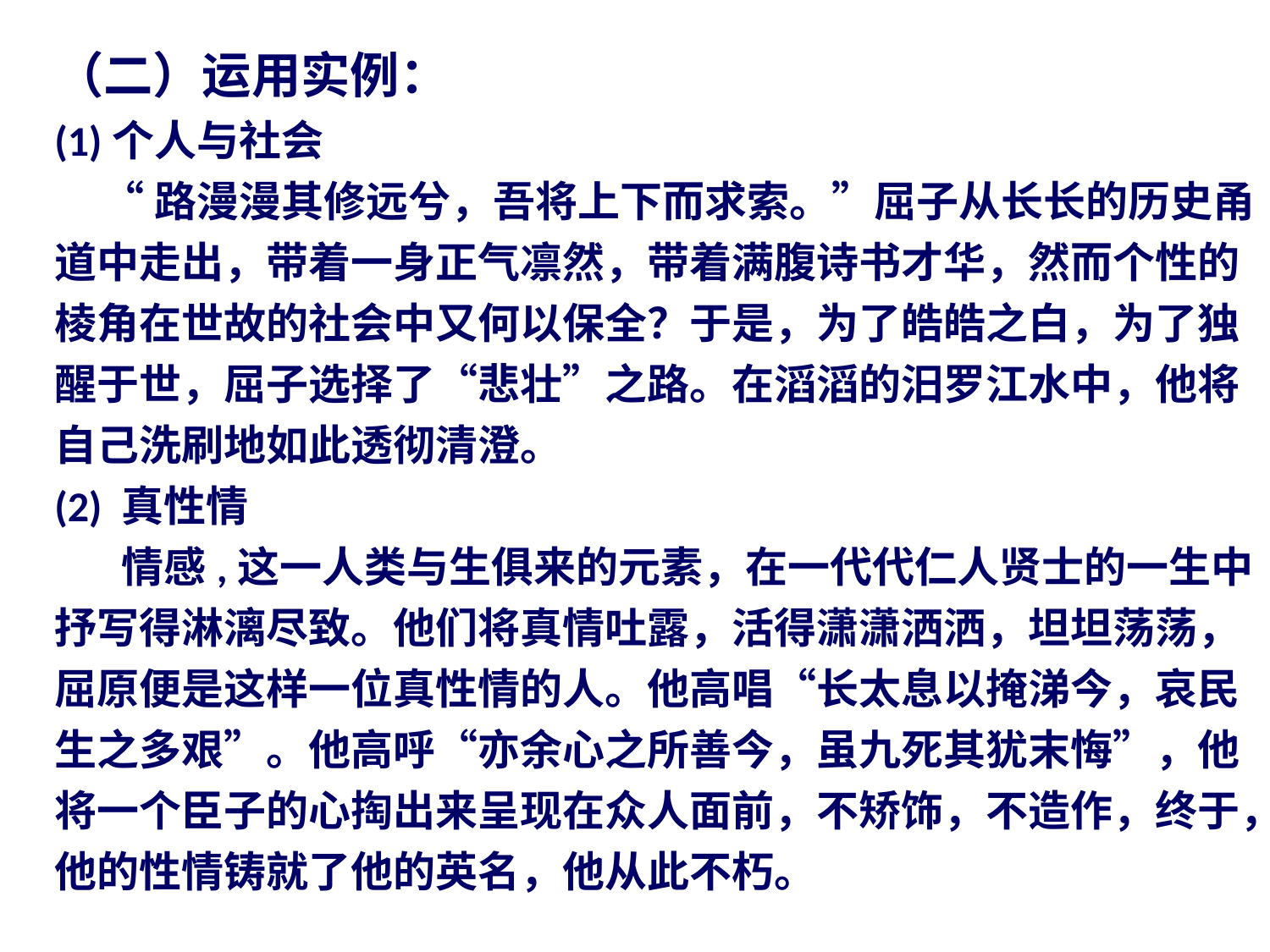

（二）运用实例：
(1)个人与社会
     “路漫漫其修远兮，吾将上下而求索。”屈子从长长的历史甬道中走出，带着一身正气凛然，带着满腹诗书才华，然而个性的棱角在世故的社会中又何以保全？于是，为了皓皓之白，为了独醒于世，屈子选择了“悲壮”之路。在滔滔的汨罗江水中，他将自己洗刷地如此透彻清澄。
(2) 真性情
      情感,这一人类与生俱来的元素，在一代代仁人贤士的一生中抒写得淋漓尽致。他们将真情吐露，活得潇潇洒洒，坦坦荡荡，屈原便是这样一位真性情的人。他高唱“长太息以掩涕今，哀民生之多艰”。他高呼“亦余心之所善今，虽九死其犹末悔”，他将一个臣子的心掏出来呈现在众人面前，不矫饰，不造作，终于，他的性情铸就了他的英名，他从此不朽。